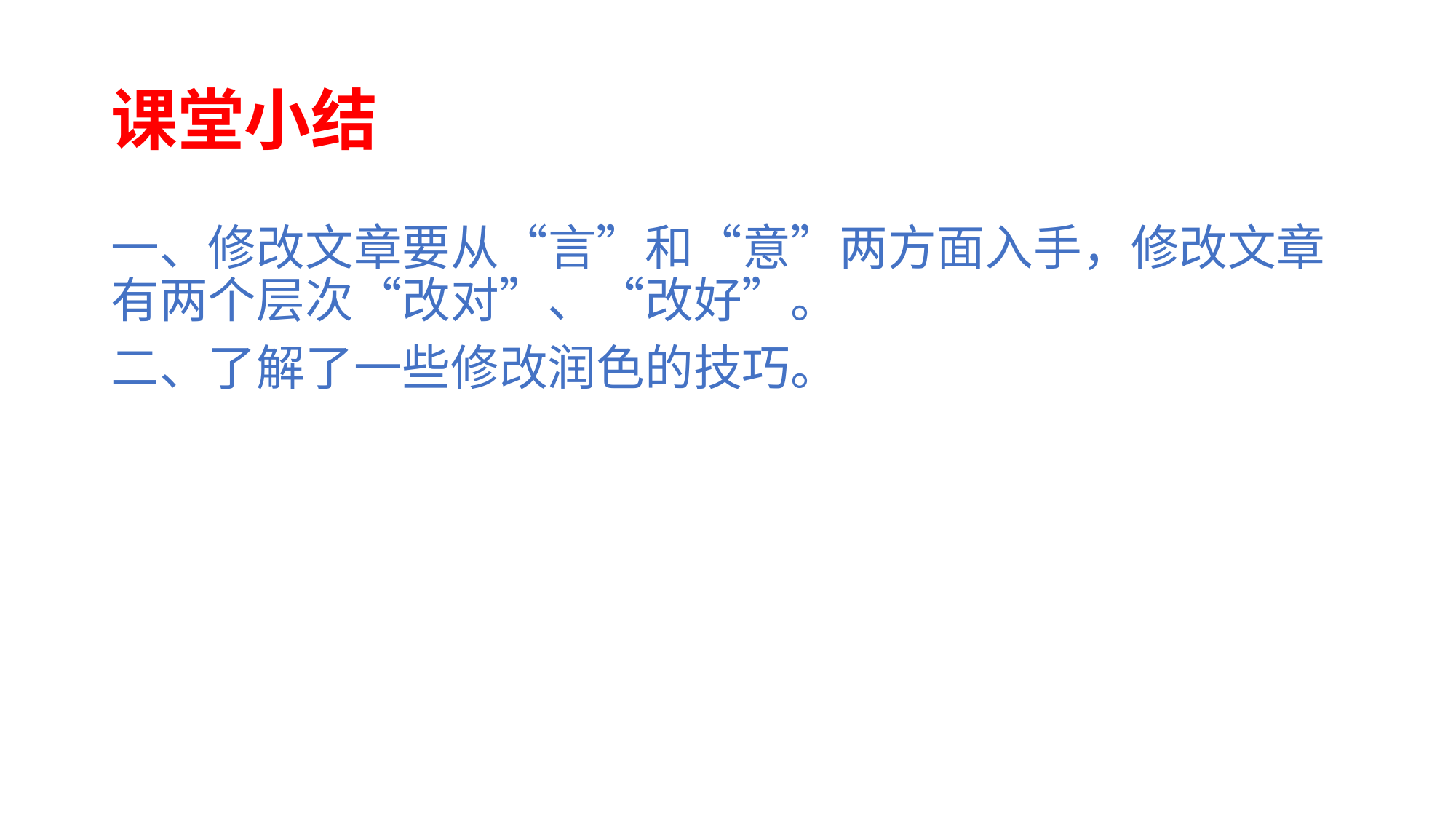

# 课堂小结
一、修改文章要从“言”和“意”两方面入手，修改文章有两个层次“改对”、“改好”。
二、了解了一些修改润色的技巧。